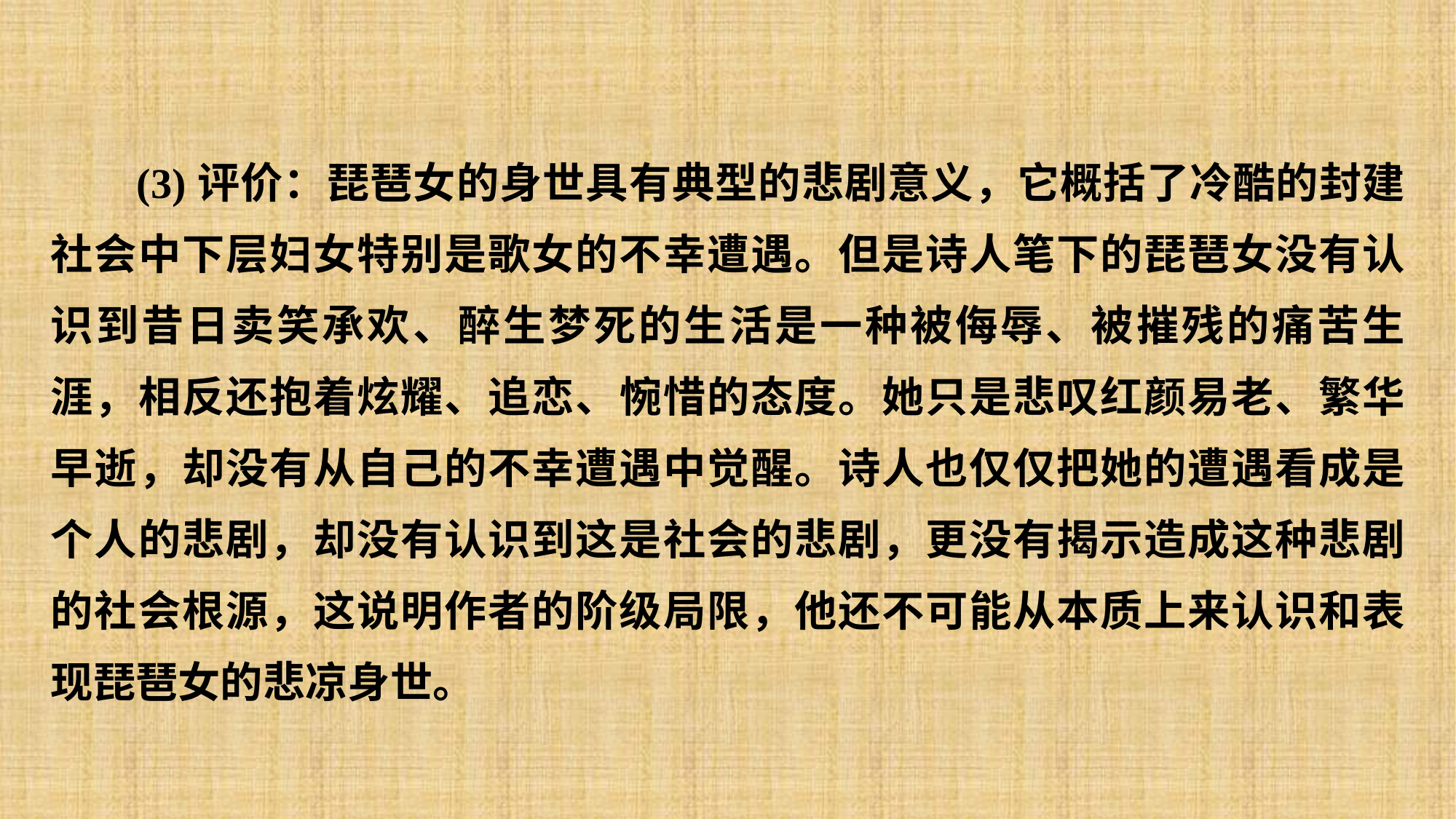

(3)评价：琵琶女的身世具有典型的悲剧意义，它概括了冷酷的封建社会中下层妇女特别是歌女的不幸遭遇。但是诗人笔下的琵琶女没有认识到昔日卖笑承欢、醉生梦死的生活是一种被侮辱、被摧残的痛苦生涯，相反还抱着炫耀、追恋、惋惜的态度。她只是悲叹红颜易老、繁华早逝，却没有从自己的不幸遭遇中觉醒。诗人也仅仅把她的遭遇看成是个人的悲剧，却没有认识到这是社会的悲剧，更没有揭示造成这种悲剧的社会根源，这说明作者的阶级局限，他还不可能从本质上来认识和表现琵琶女的悲凉身世。